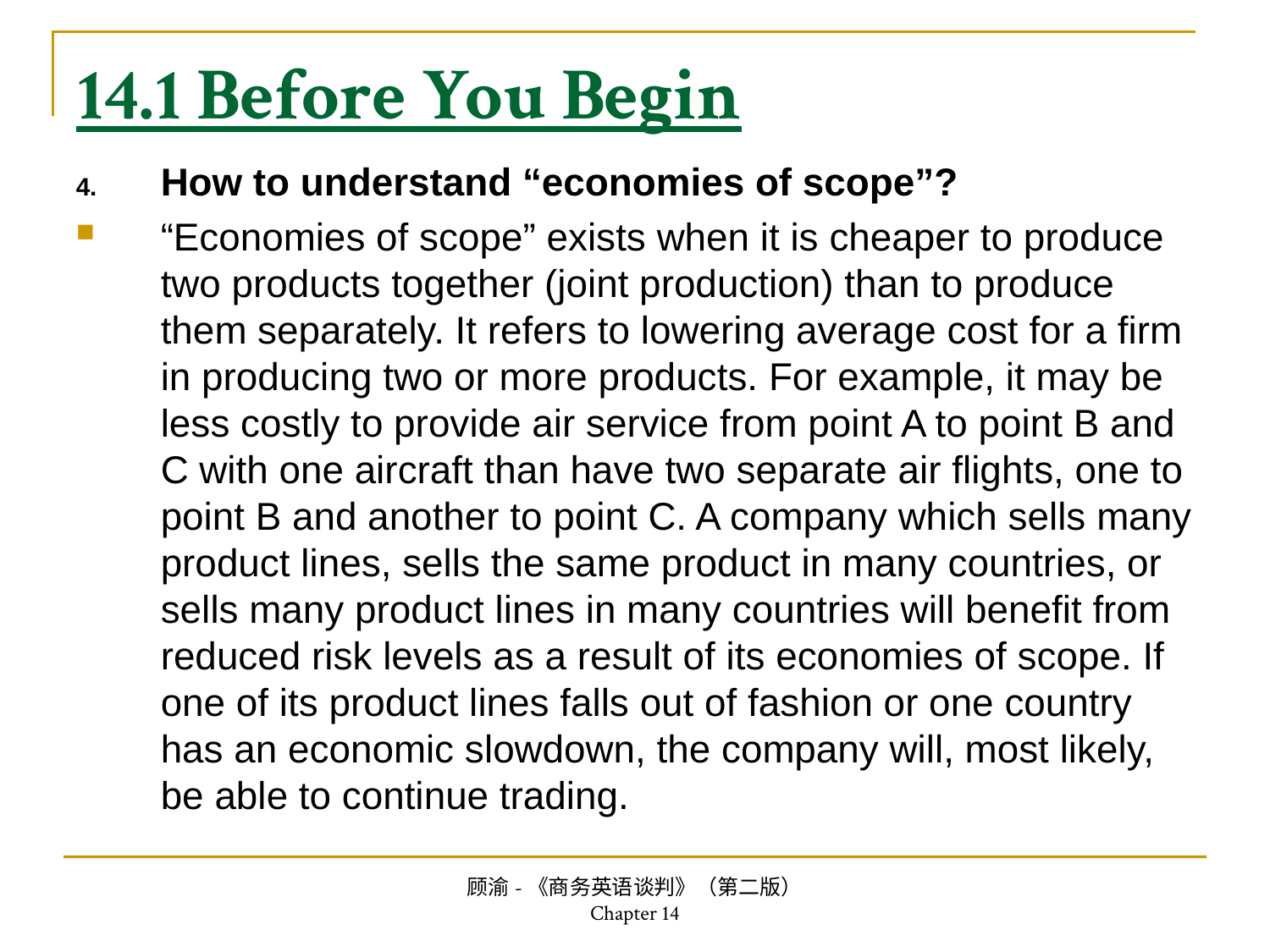

# 14.1 Before You Begin
How to understand “economies of scope”?
“Economies of scope” exists when it is cheaper to produce two products together (joint production) than to produce them separately. It refers to lowering average cost for a firm in producing two or more products. For example, it may be less costly to provide air service from point A to point B and C with one aircraft than have two separate air flights, one to point B and another to point C. A company which sells many product lines, sells the same product in many countries, or sells many product lines in many countries will benefit from reduced risk levels as a result of its economies of scope. If one of its product lines falls out of fashion or one country has an economic slowdown, the company will, most likely, be able to continue trading.

8
顾渝-《商务英语谈判》（第二版） Chapter 14